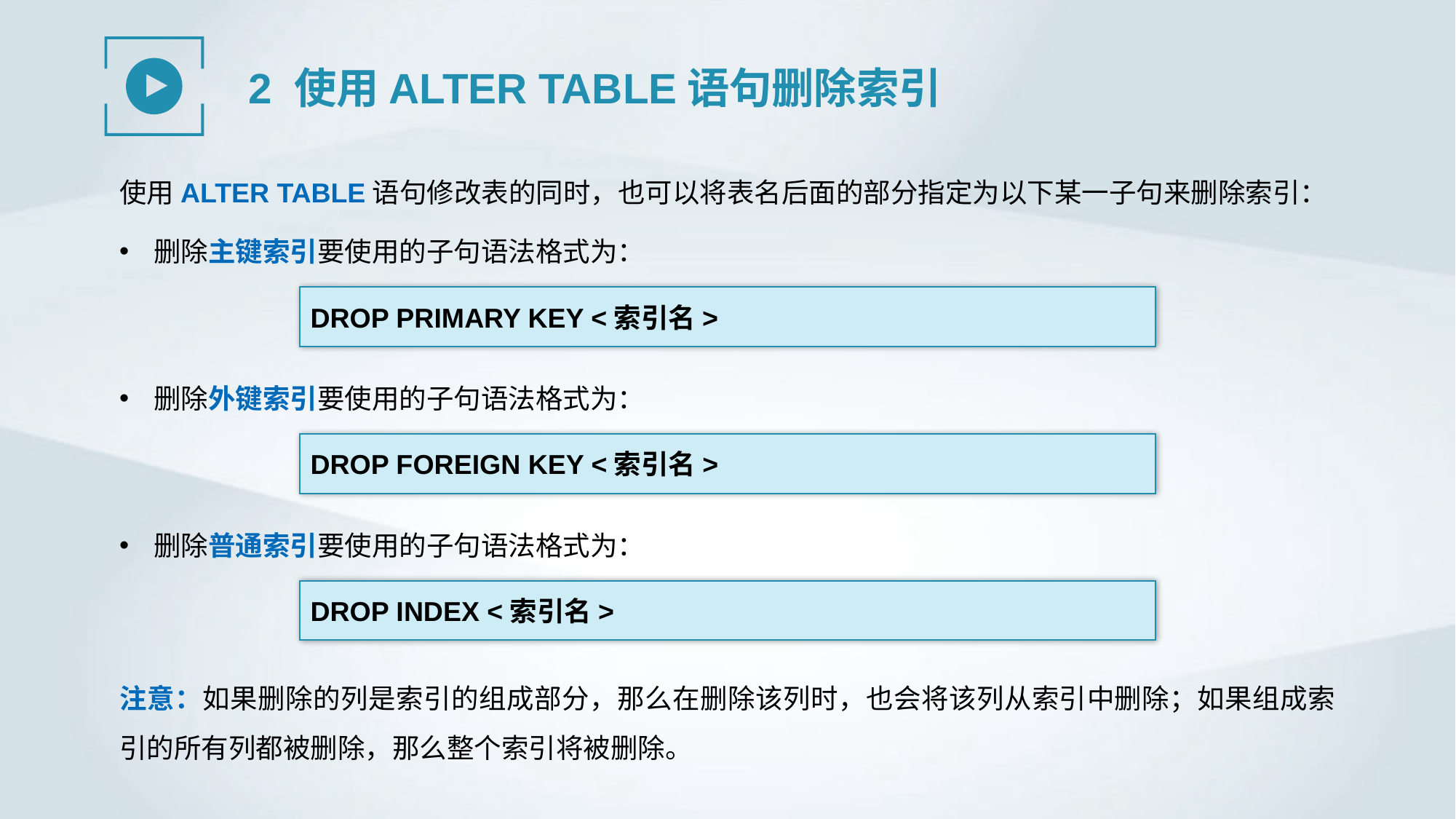

2 使用ALTER TABLE语句删除索引
使用ALTER TABLE语句修改表的同时，也可以将表名后面的部分指定为以下某一子句来删除索引：
删除主键索引要使用的子句语法格式为：
DROP PRIMARY KEY <索引名>
删除外键索引要使用的子句语法格式为：
DROP FOREIGN KEY <索引名>
删除普通索引要使用的子句语法格式为：
DROP INDEX <索引名>
注意：如果删除的列是索引的组成部分，那么在删除该列时，也会将该列从索引中删除；如果组成索引的所有列都被删除，那么整个索引将被删除。